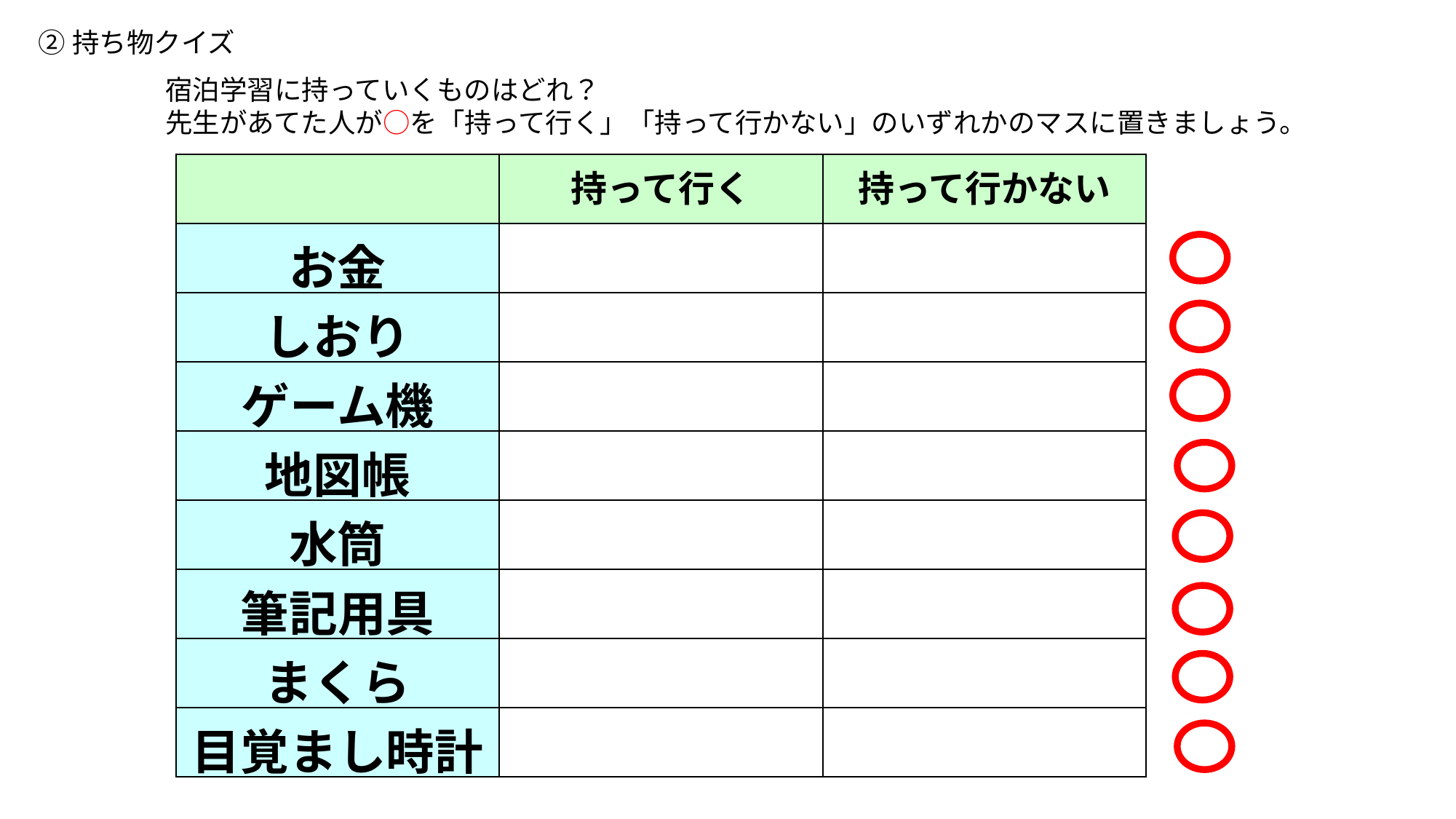

②持ち物クイズ
宿泊学習に持っていくものはどれ？
先生があてた人が○を「持って行く」「持って行かない」のいずれかのマスに置きましょう。
|  | 持って行く | 持って行かない |
| --- | --- | --- |
| お金 |  |  |
| しおり |  |  |
| ゲーム機 |  |  |
| 地図帳 |  |  |
| 水筒 |  |  |
| 筆記用具 |  |  |
| まくら |  |  |
| 目覚まし時計 |  |  |